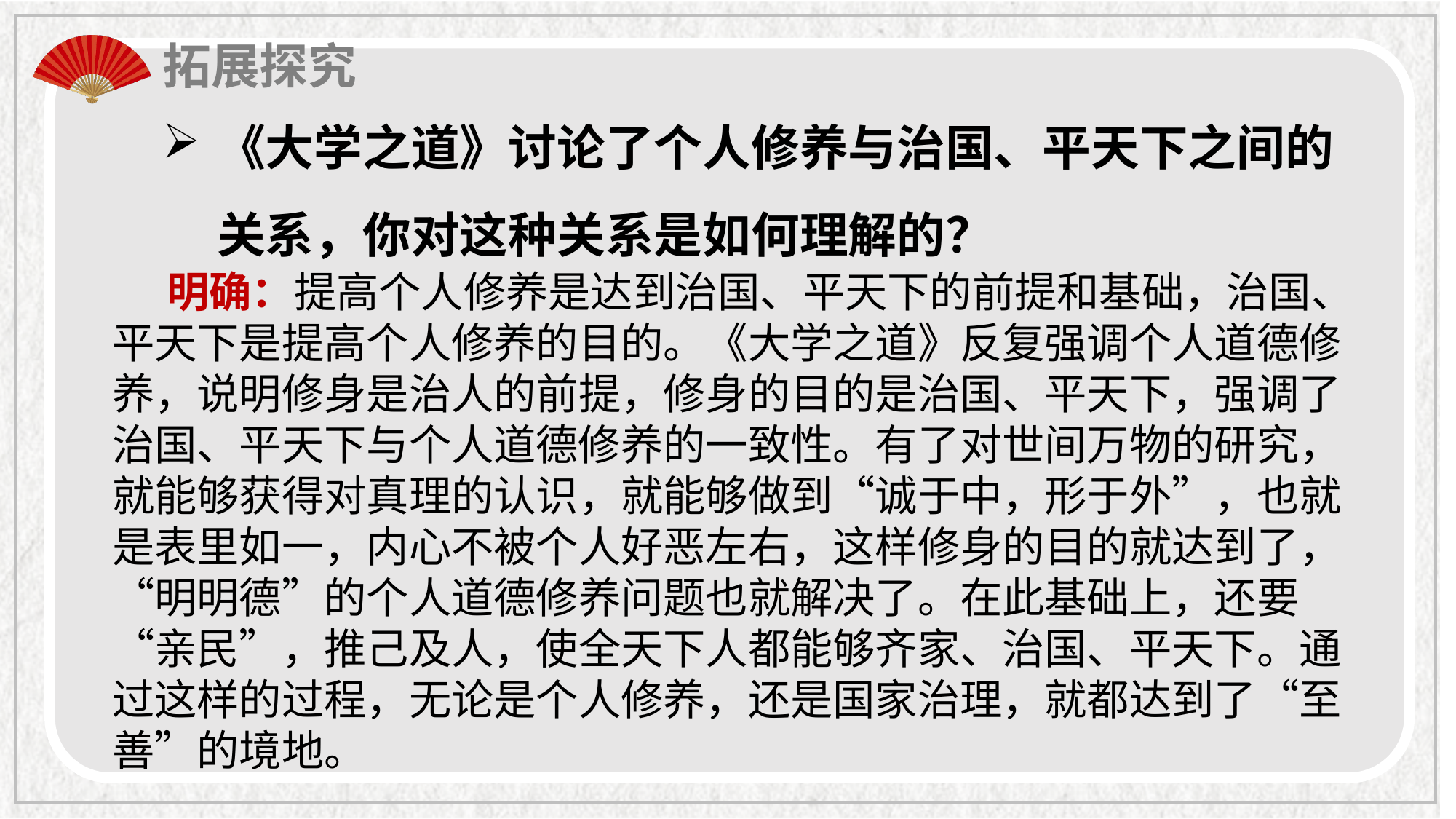

拓展探究
《大学之道》讨论了个人修养与治国、平天下之间的关系，你对这种关系是如何理解的？
明确：提高个人修养是达到治国、平天下的前提和基础，治国、平天下是提高个人修养的目的。《大学之道》反复强调个人道德修养，说明修身是治人的前提，修身的目的是治国、平天下，强调了治国、平天下与个人道德修养的一致性。有了对世间万物的研究，就能够获得对真理的认识，就能够做到“诚于中，形于外”，也就是表里如一，内心不被个人好恶左右，这样修身的目的就达到了，“明明德”的个人道德修养问题也就解决了。在此基础上，还要“亲民”，推己及人，使全天下人都能够齐家、治国、平天下。通过这样的过程，无论是个人修养，还是国家治理，就都达到了“至善”的境地。